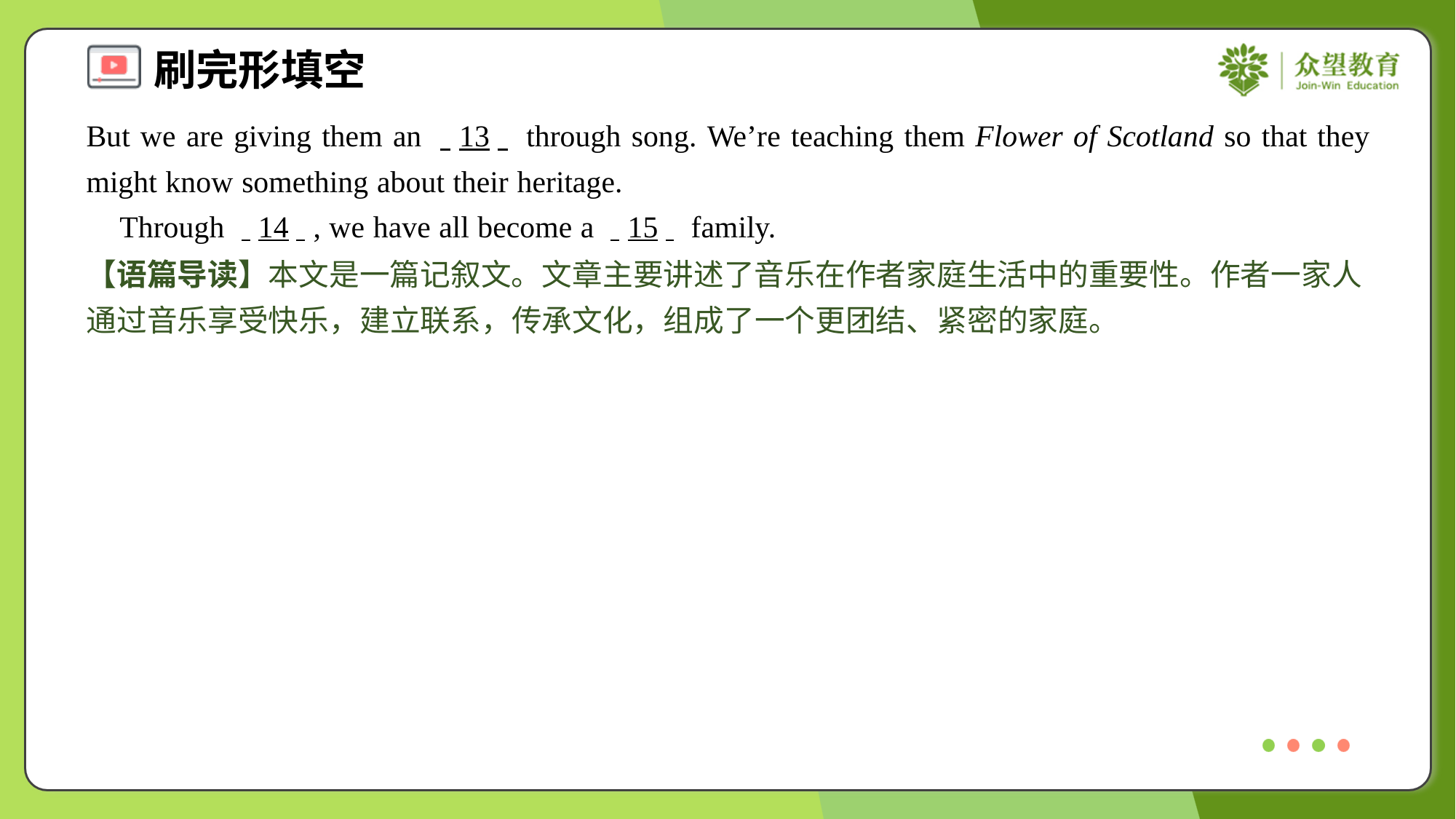

But we are giving them an . .13. . through song. We’re teaching them Flower of Scotland so that they might know something about their heritage.
    Through . .14. ., we have all become a . .15. . family.
【语篇导读】本文是一篇记叙文。文章主要讲述了音乐在作者家庭生活中的重要性。作者一家人通过音乐享受快乐，建立联系，传承文化，组成了一个更团结、紧密的家庭。